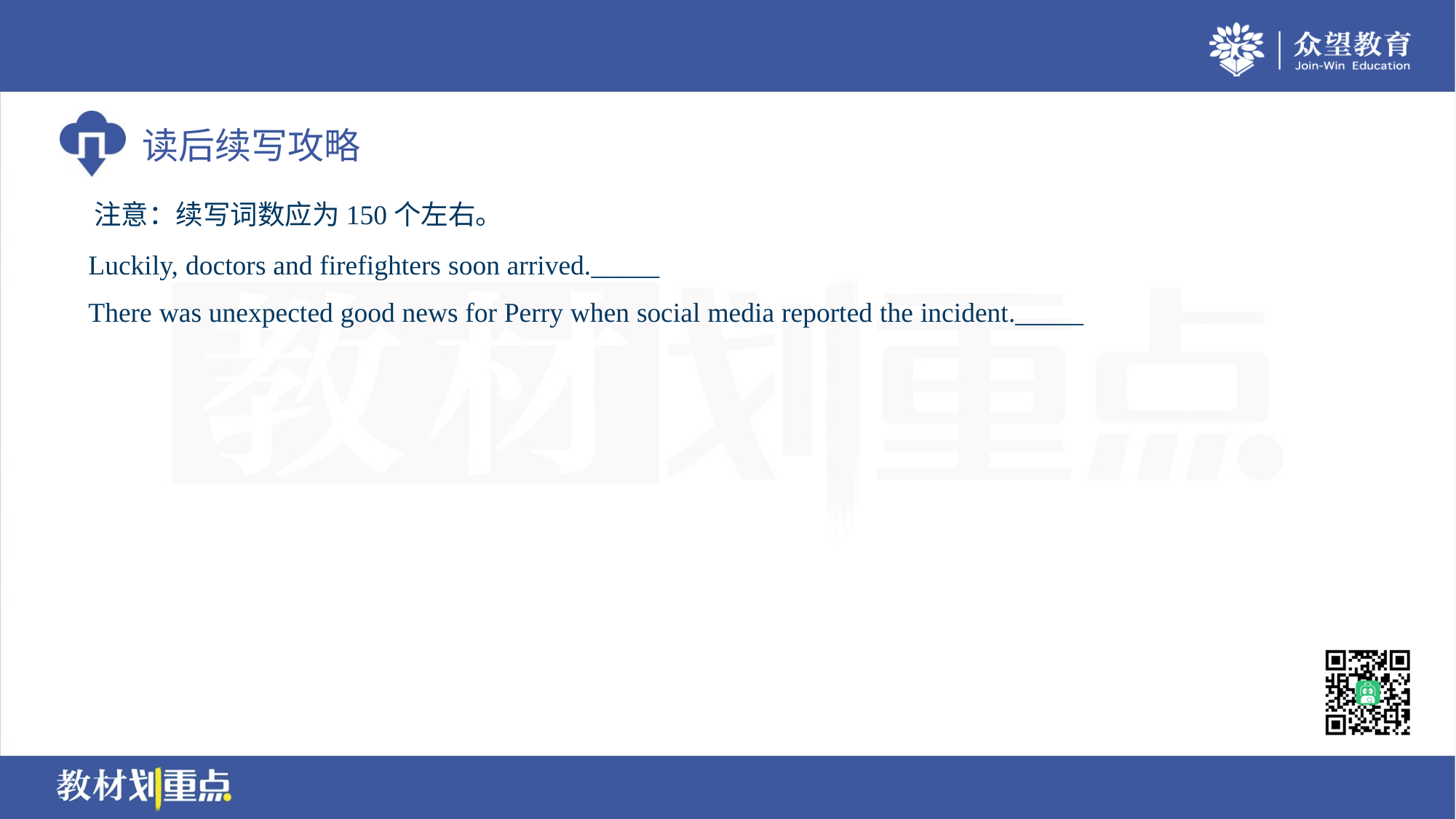

注意：续写词数应为150个左右。
    Luckily, doctors and firefighters soon arrived._____
    There was unexpected good news for Perry when social media reported the incident._____